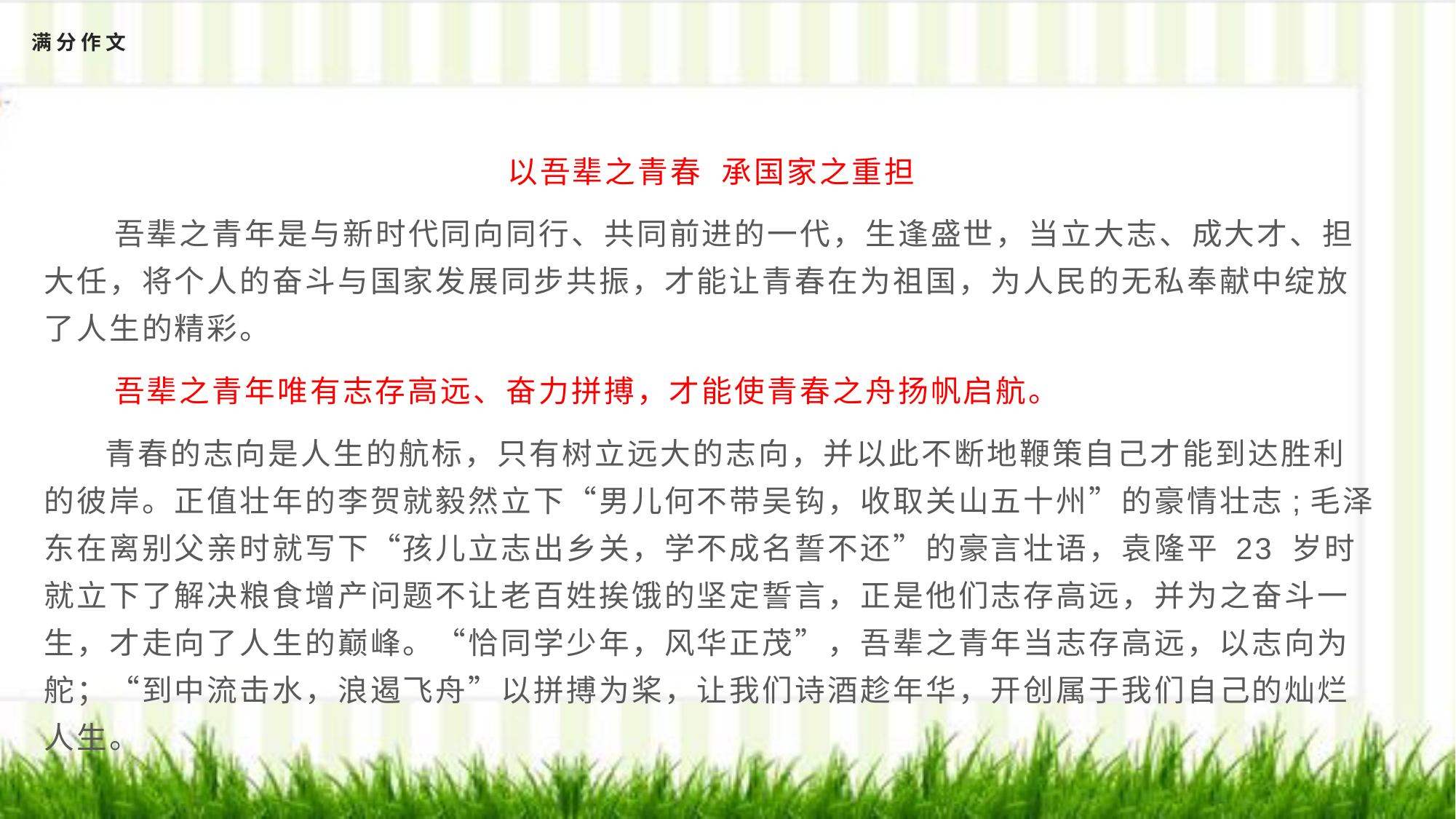

# 满分作文

以吾辈之青春  承国家之重担
       吾辈之青年是与新时代同向同行、共同前进的一代，生逢盛世，当立大志、成大才、担大任，将个人的奋斗与国家发展同步共振，才能让青春在为祖国，为人民的无私奉献中绽放了人生的精彩。
       吾辈之青年唯有志存高远、奋力拼搏，才能使青春之舟扬帆启航。
      青春的志向是人生的航标，只有树立远大的志向，并以此不断地鞭策自己才能到达胜利的彼岸。正值壮年的李贺就毅然立下“男儿何不带吴钩，收取关山五十州”的豪情壮志;毛泽东在离别父亲时就写下“孩儿立志出乡关，学不成名誓不还”的豪言壮语，袁隆平 23 岁时就立下了解决粮食增产问题不让老百姓挨饿的坚定誓言，正是他们志存高远，并为之奋斗一生，才走向了人生的巅峰。“恰同学少年，风华正茂”，吾辈之青年当志存高远，以志向为舵；“到中流击水，浪遏飞舟”以拼搏为桨，让我们诗酒趁年华，开创属于我们自己的灿烂人生。